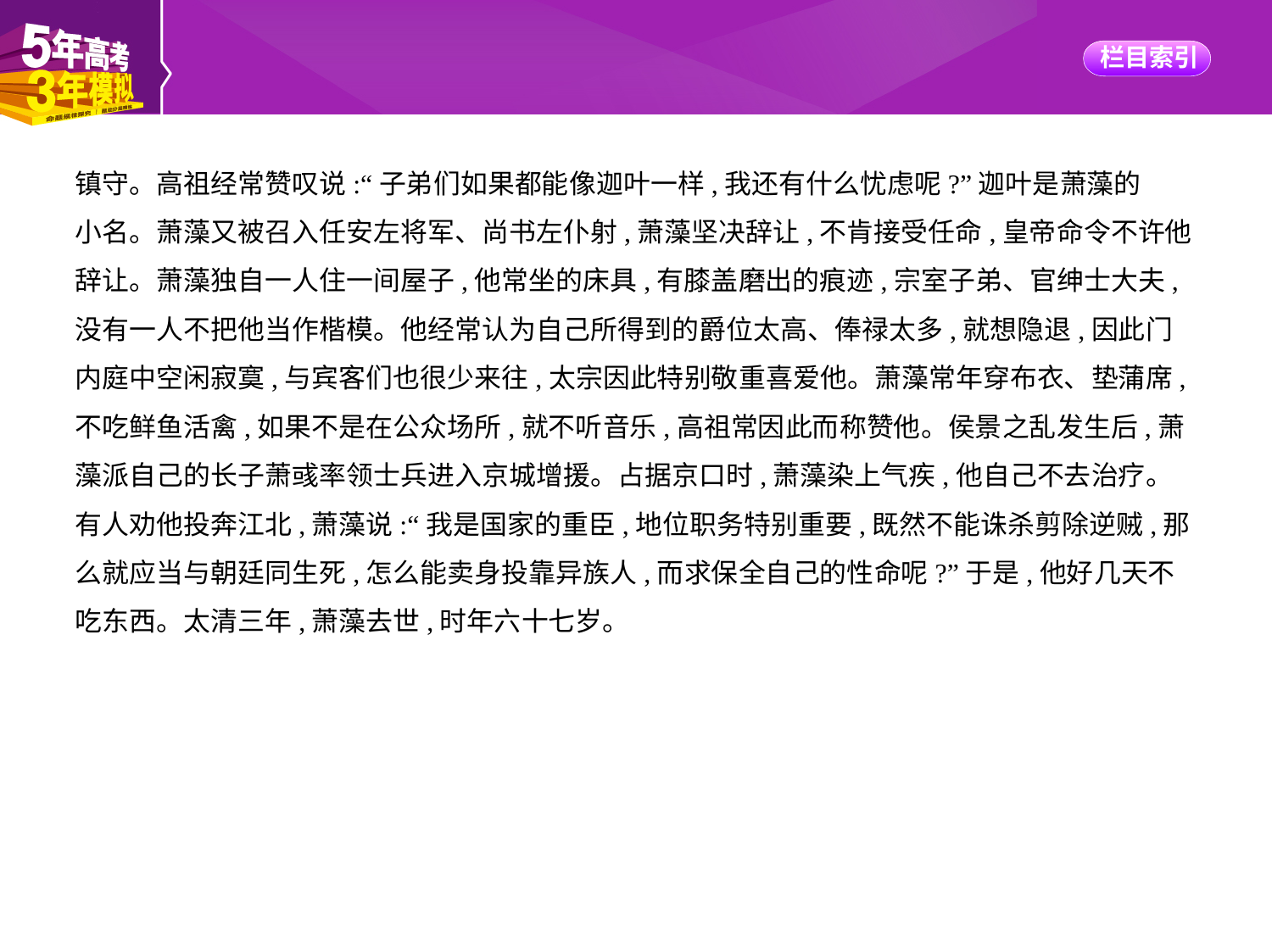

镇守。高祖经常赞叹说:“子弟们如果都能像迦叶一样,我还有什么忧虑呢?”迦叶是萧藻的
小名。萧藻又被召入任安左将军、尚书左仆射,萧藻坚决辞让,不肯接受任命,皇帝命令不许他
辞让。萧藻独自一人住一间屋子,他常坐的床具,有膝盖磨出的痕迹,宗室子弟、官绅士大夫,
没有一人不把他当作楷模。他经常认为自己所得到的爵位太高、俸禄太多,就想隐退,因此门
内庭中空闲寂寞,与宾客们也很少来往,太宗因此特别敬重喜爱他。萧藻常年穿布衣、垫蒲席,
不吃鲜鱼活禽,如果不是在公众场所,就不听音乐,高祖常因此而称赞他。侯景之乱发生后,萧
藻派自己的长子萧彧率领士兵进入京城增援。占据京口时,萧藻染上气疾,他自己不去治疗。
有人劝他投奔江北,萧藻说:“我是国家的重臣,地位职务特别重要,既然不能诛杀剪除逆贼,那
么就应当与朝廷同生死,怎么能卖身投靠异族人,而求保全自己的性命呢?”于是,他好几天不
吃东西。太清三年,萧藻去世,时年六十七岁。